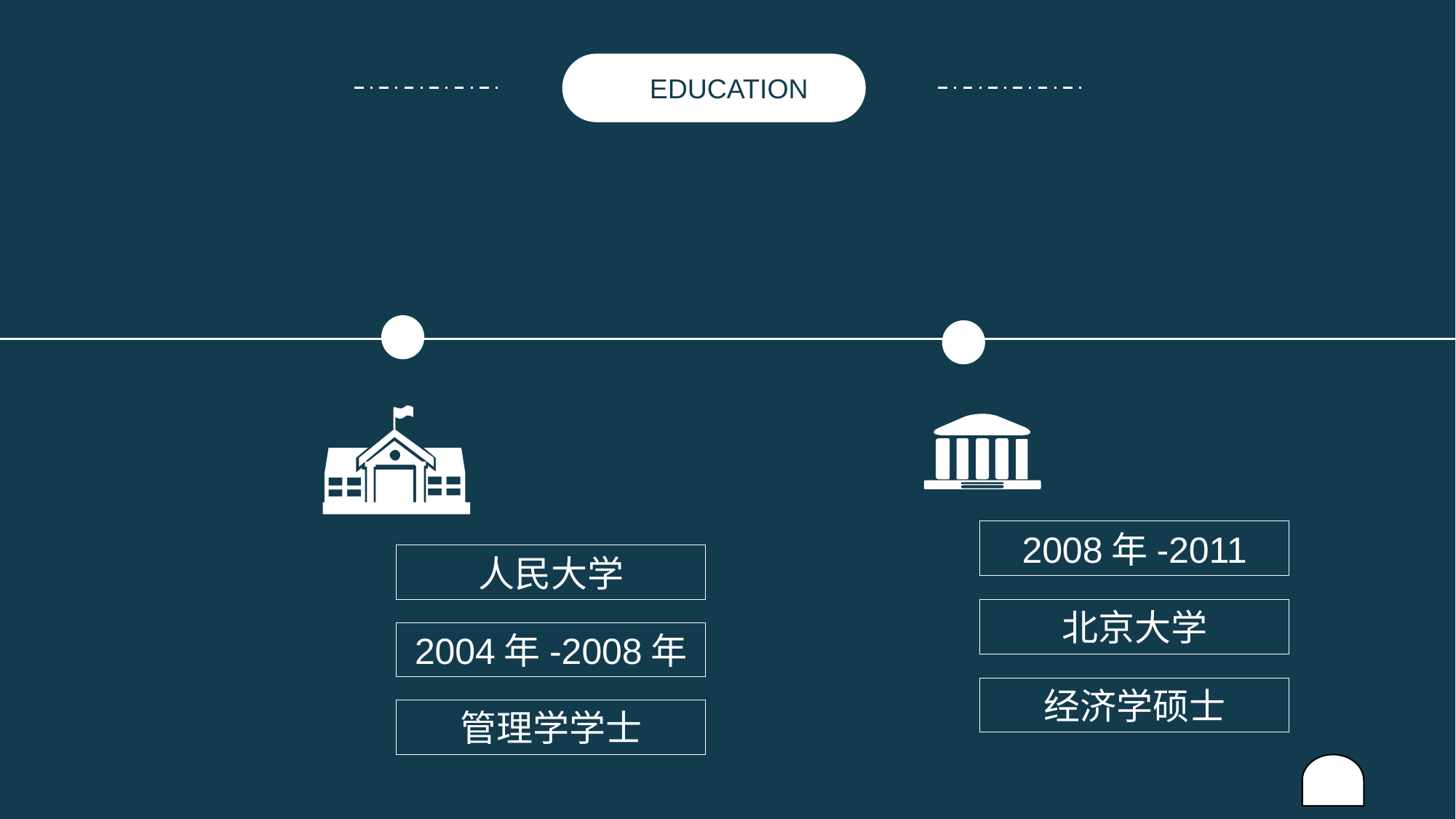

EDUCATION

2008年-2011
人民大学
北京大学
2004年-2008年
经济学硕士
管理学学士
6